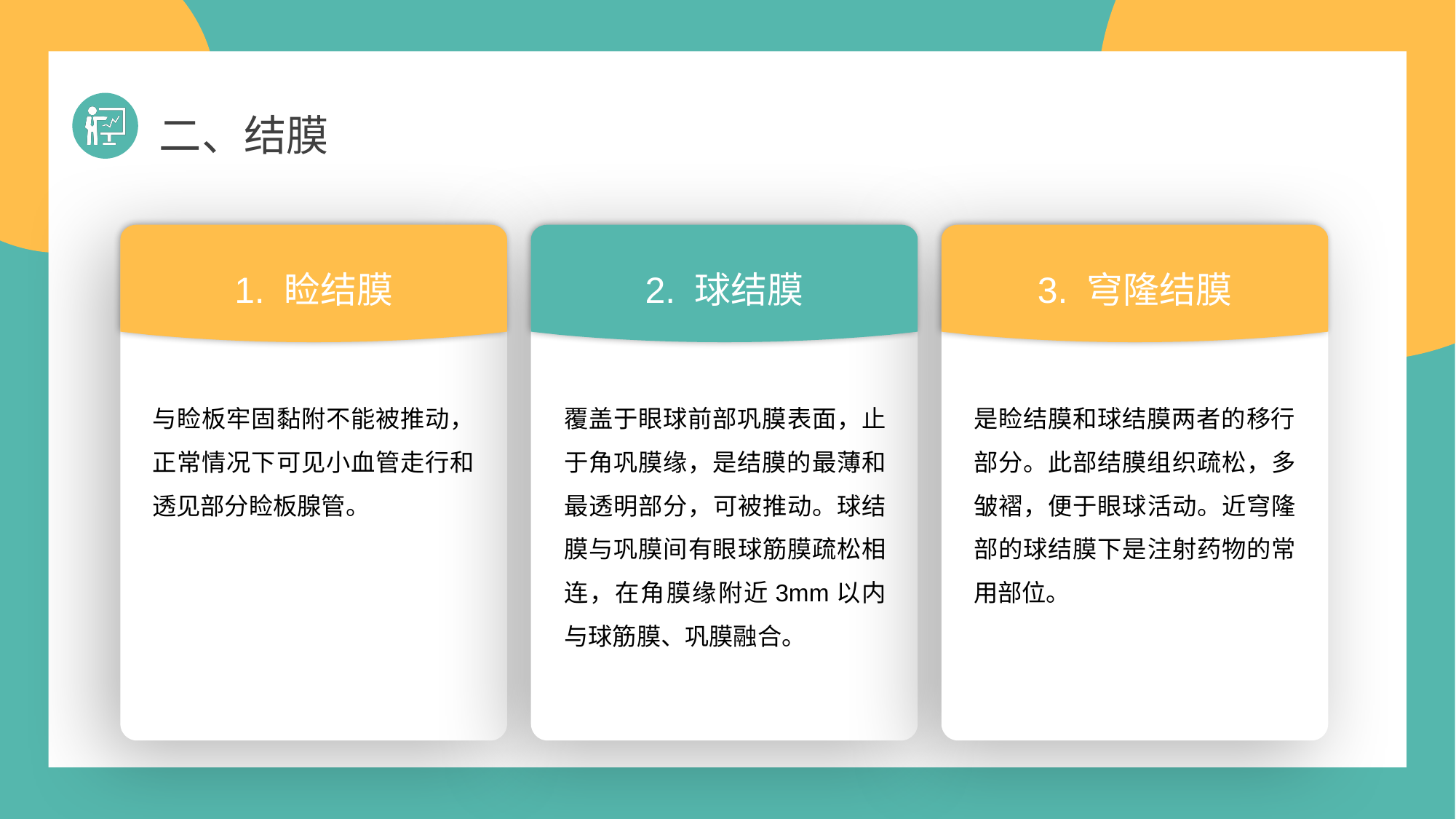

二、结膜

1. 睑结膜
2. 球结膜
3. 穹隆结膜
与睑板牢固黏附不能被推动，正常情况下可见小血管走行和透见部分睑板腺管。
覆盖于眼球前部巩膜表面，止于角巩膜缘，是结膜的最薄和最透明部分，可被推动。球结膜与巩膜间有眼球筋膜疏松相连，在角膜缘附近3mm以内与球筋膜、巩膜融合。
是睑结膜和球结膜两者的移行部分。此部结膜组织疏松，多皱褶，便于眼球活动。近穹隆部的球结膜下是注射药物的常用部位。